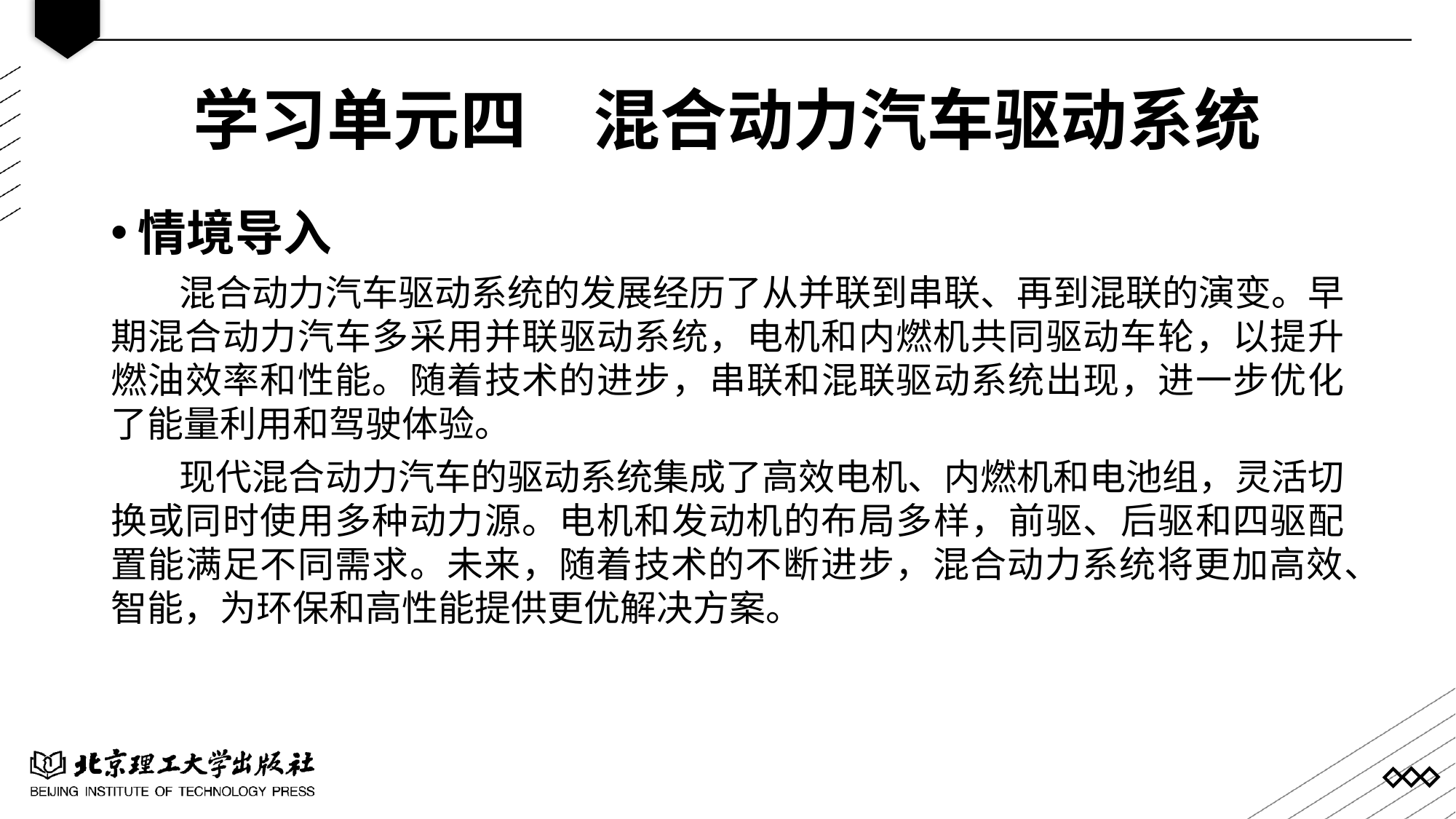

学习单元四　混合动力汽车驱动系统
情境导入
混合动力汽车驱动系统的发展经历了从并联到串联、再到混联的演变。早期混合动力汽车多采用并联驱动系统，电机和内燃机共同驱动车轮，以提升燃油效率和性能。随着技术的进步，串联和混联驱动系统出现，进一步优化了能量利用和驾驶体验。
现代混合动力汽车的驱动系统集成了高效电机、内燃机和电池组，灵活切换或同时使用多种动力源。电机和发动机的布局多样，前驱、后驱和四驱配置能满足不同需求。未来，随着技术的不断进步，混合动力系统将更加高效、智能，为环保和高性能提供更优解决方案。